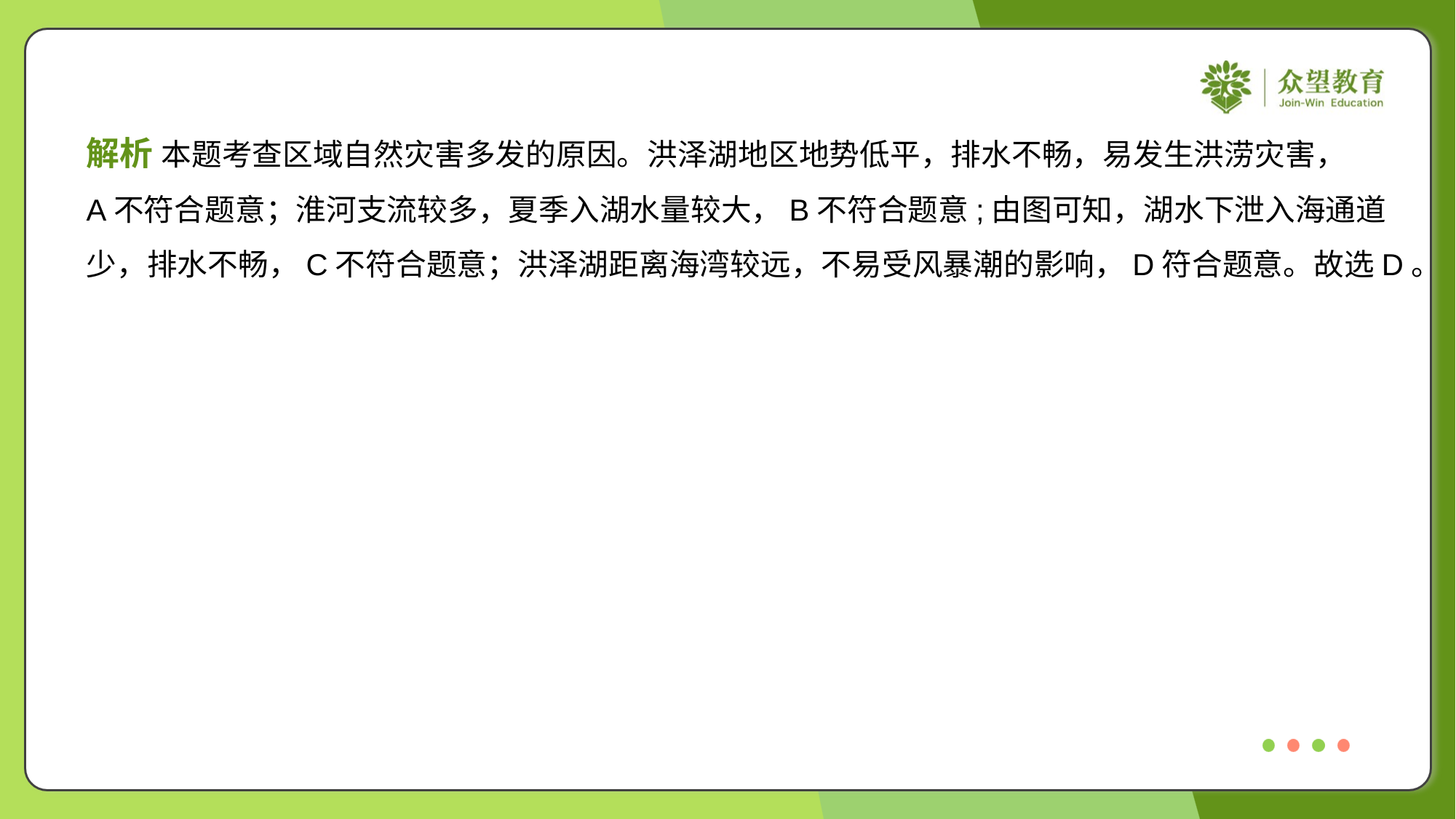

解析 本题考查区域自然灾害多发的原因。洪泽湖地区地势低平，排水不畅，易发生洪涝灾害，
A不符合题意；淮河支流较多，夏季入湖水量较大，B不符合题意;由图可知，湖水下泄入海通道
少，排水不畅，C不符合题意；洪泽湖距离海湾较远，不易受风暴潮的影响，D符合题意。故选D。